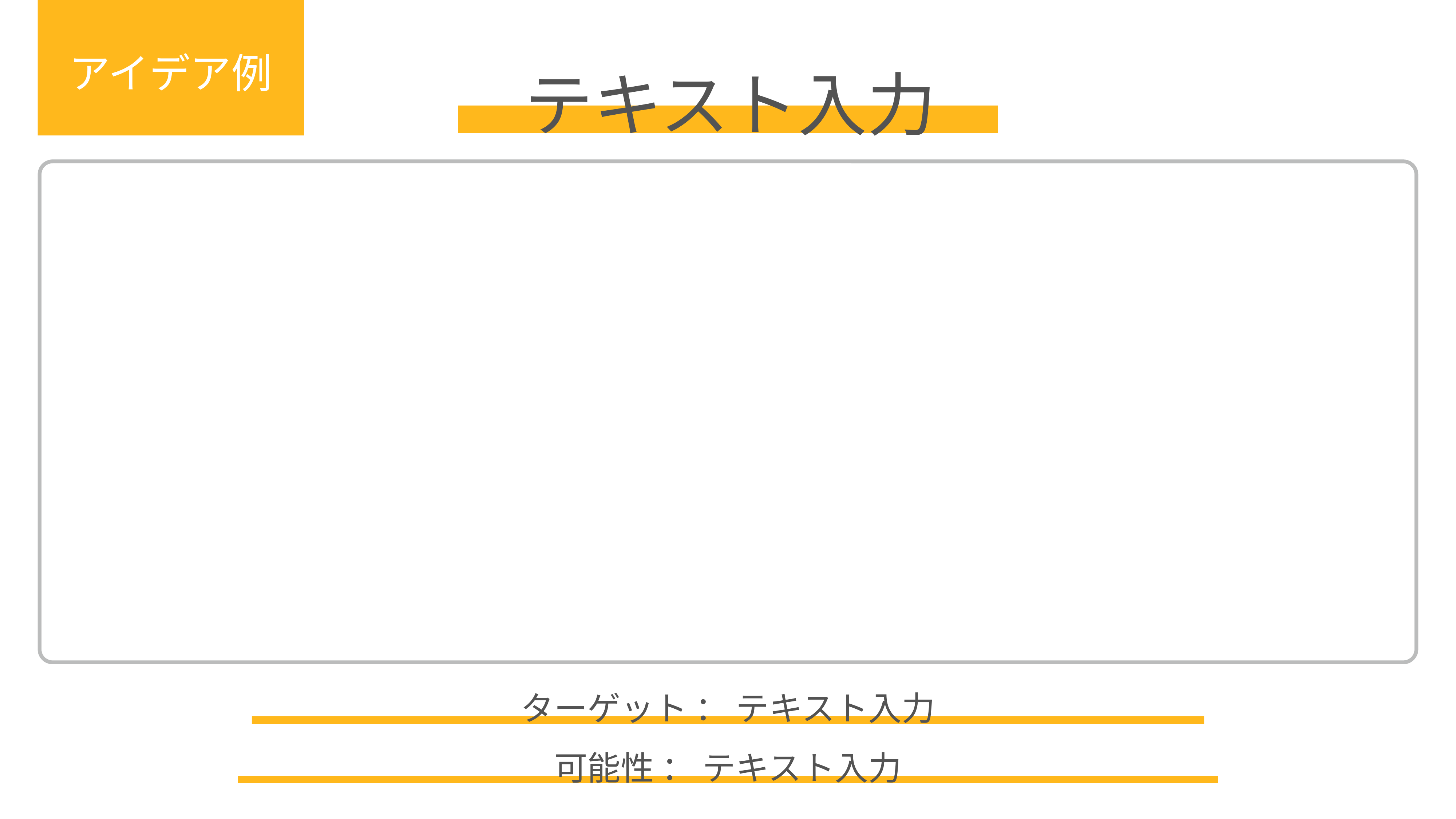

アイデア例
テキスト入力

ドローンの空中充電
太陽光発電の効率化
ターゲット ： テキスト入力

可能性 ： テキスト入力